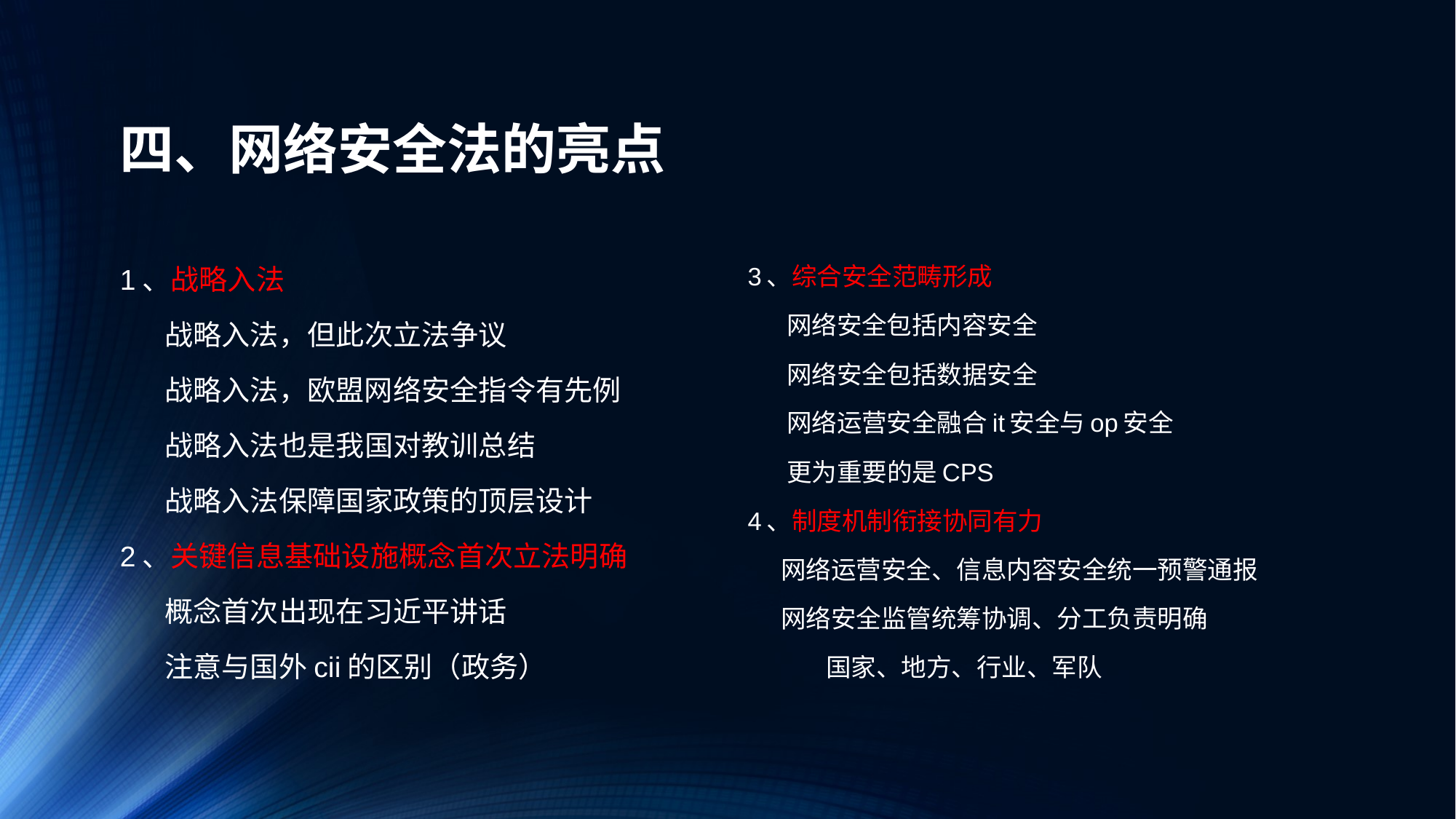

# 四、网络安全法的亮点
1、战略入法
      战略入法，但此次立法争议
      战略入法，欧盟网络安全指令有先例
      战略入法也是我国对教训总结
      战略入法保障国家政策的顶层设计
2、关键信息基础设施概念首次立法明确
      概念首次出现在习近平讲话
      注意与国外cii的区别（政务）

3、综合安全范畴形成
      网络安全包括内容安全
      网络安全包括数据安全
      网络运营安全融合it安全与op安全
      更为重要的是CPS
4、制度机制衔接协同有力
     网络运营安全、信息内容安全统一预警通报
     网络安全监管统筹协调、分工负责明确
             国家、地方、行业、军队